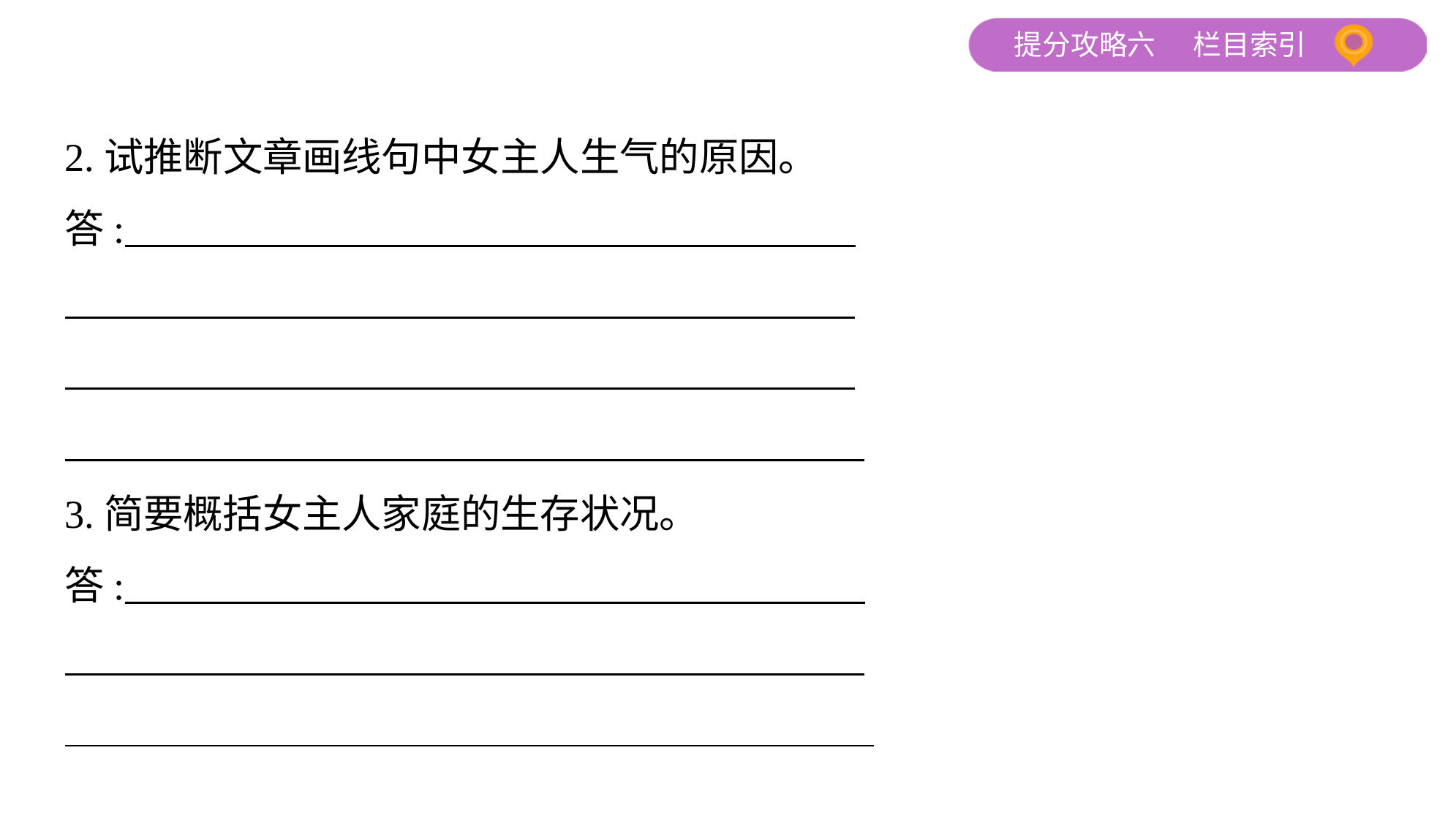

2.试推断文章画线句中女主人生气的原因。
答:

3.简要概括女主人家庭的生存状况。
答: